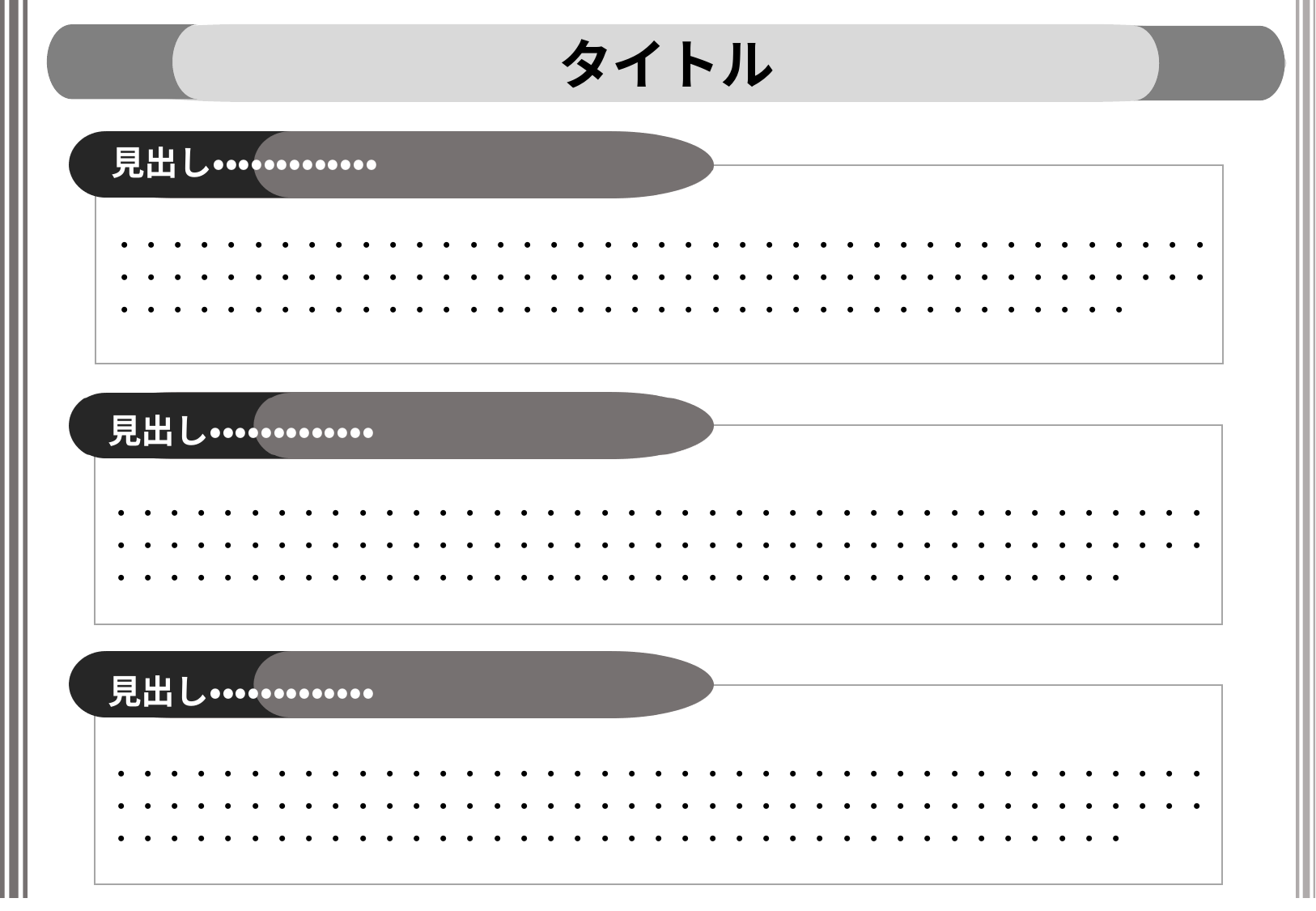

タイトル

見出し・・・・・・・・・・・・・
・・・・・・・・・・・・・・・・・・・・・・・・・・・・・・・・・・・・・・・・・・・・・・・・・・・・・・・・・・・・・・・・・・・・・・・・・・・・・・・・・・・・・・・・・・・・・・・・・・・・・・・・・・・・・・・・・・・・・・・・
見出し・・・・・・・・・・・・・
・・・・・・・・・・・・・・・・・・・・・・・・・・・・・・・・・・・・・・・・・・・・・・・・・・・・・・・・・・・・・・・・・・・・・・・・・・・・・・・・・・・・・・・・・・・・・・・・・・・・・・・・・・・・・・・・・・・・・・・・
見出し・・・・・・・・・・・・・
・・・・・・・・・・・・・・・・・・・・・・・・・・・・・・・・・・・・・・・・・・・・・・・・・・・・・・・・・・・・・・・・・・・・・・・・・・・・・・・・・・・・・・・・・・・・・・・・・・・・・・・・・・・・・・・・・・・・・・・・